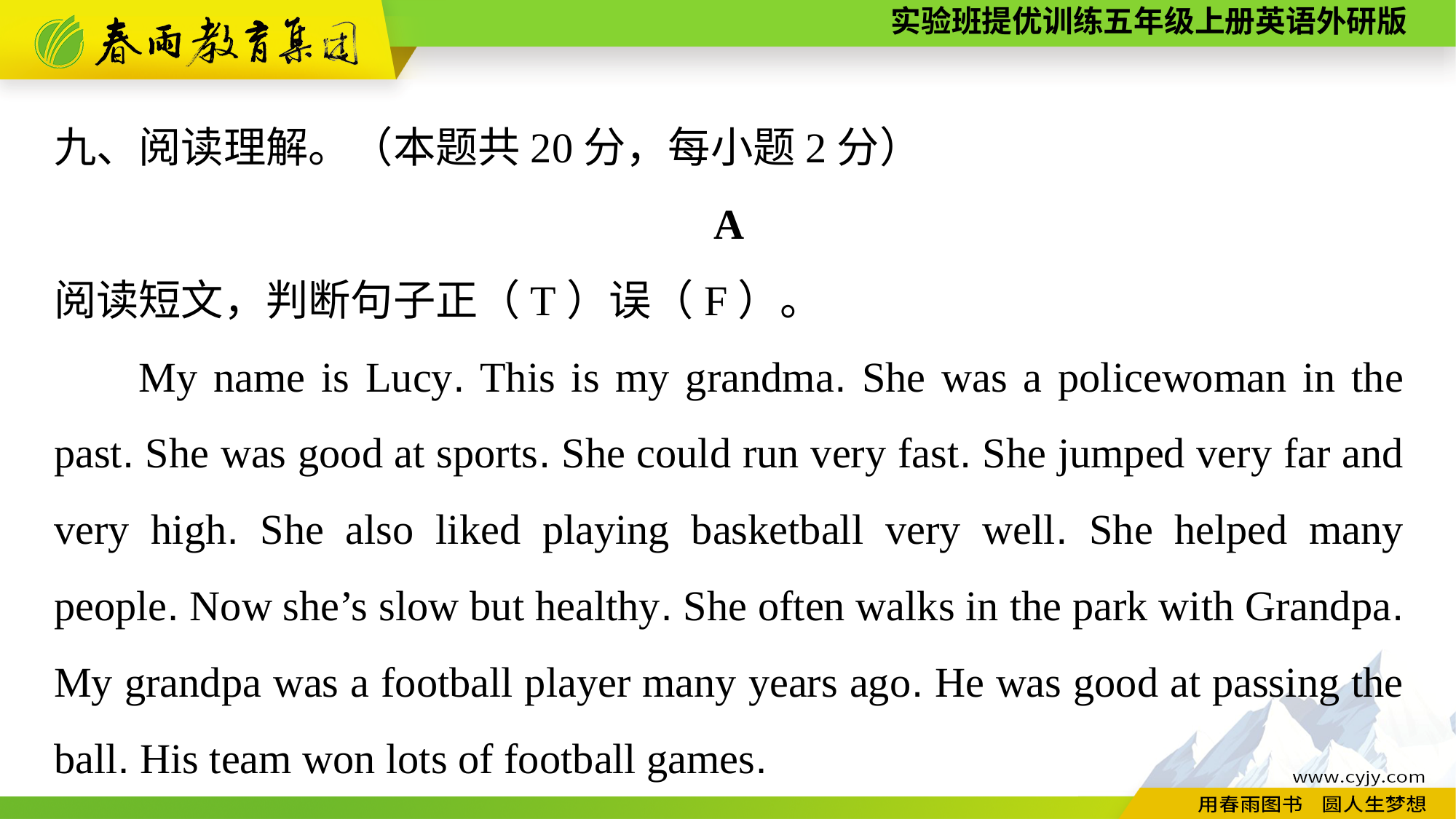

九、阅读理解。（本题共20分，每小题2分）
A
阅读短文，判断句子正（T）误（F）。
My name is Lucy. This is my grandma. She was a policewoman in the past. She was good at sports. She could run very fast. She jumped very far and very high. She also liked playing basketball very well. She helped many people. Now she’s slow but healthy. She often walks in the park with Grandpa. My grandpa was a football player many years ago. He was good at passing the ball. His team won lots of football games.